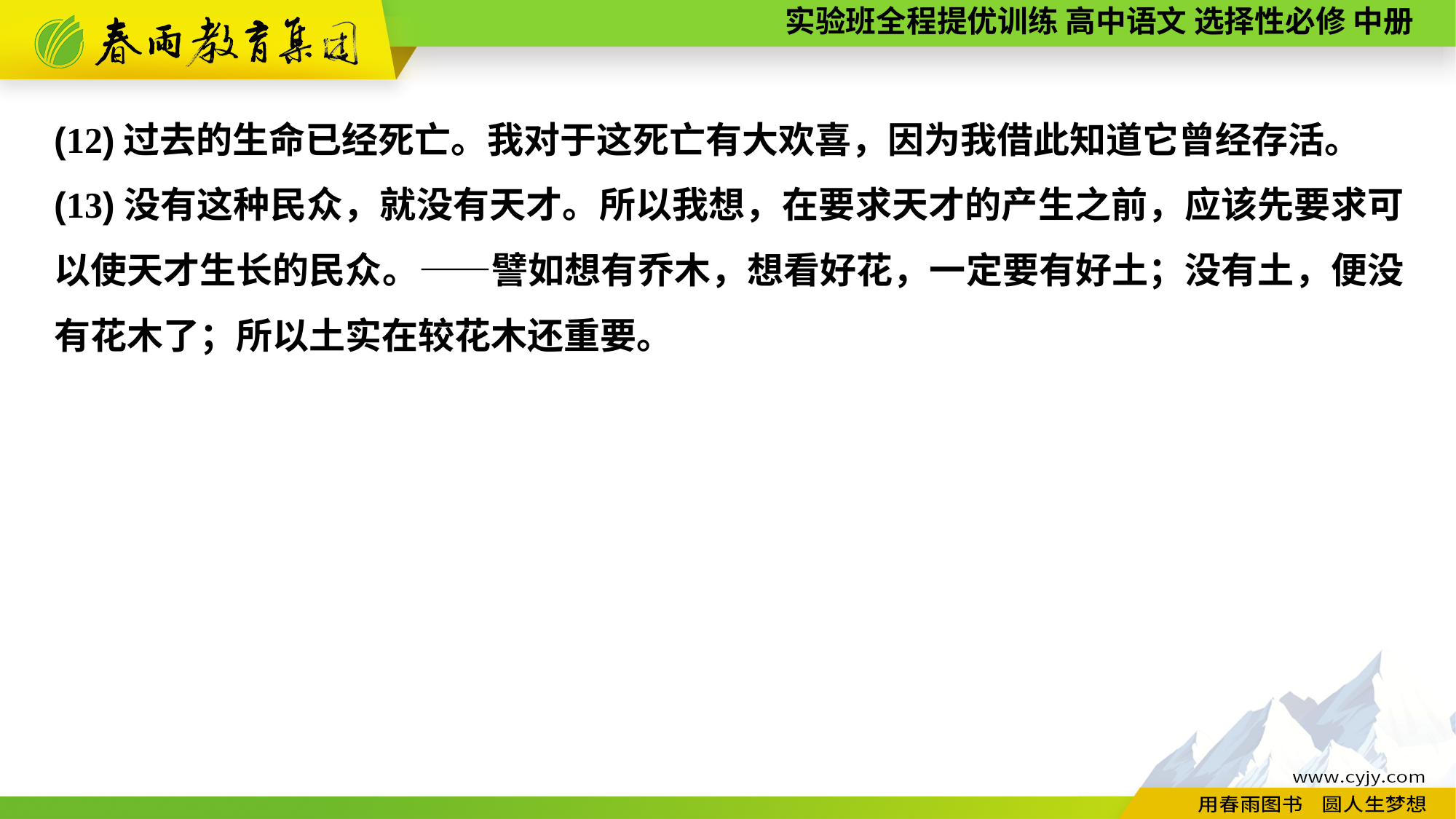

(12)过去的生命已经死亡。我对于这死亡有大欢喜，因为我借此知道它曾经存活。
(13)没有这种民众，就没有天才。所以我想，在要求天才的产生之前，应该先要求可以使天才生长的民众。——譬如想有乔木，想看好花，一定要有好土；没有土，便没有花木了；所以土实在较花木还重要。